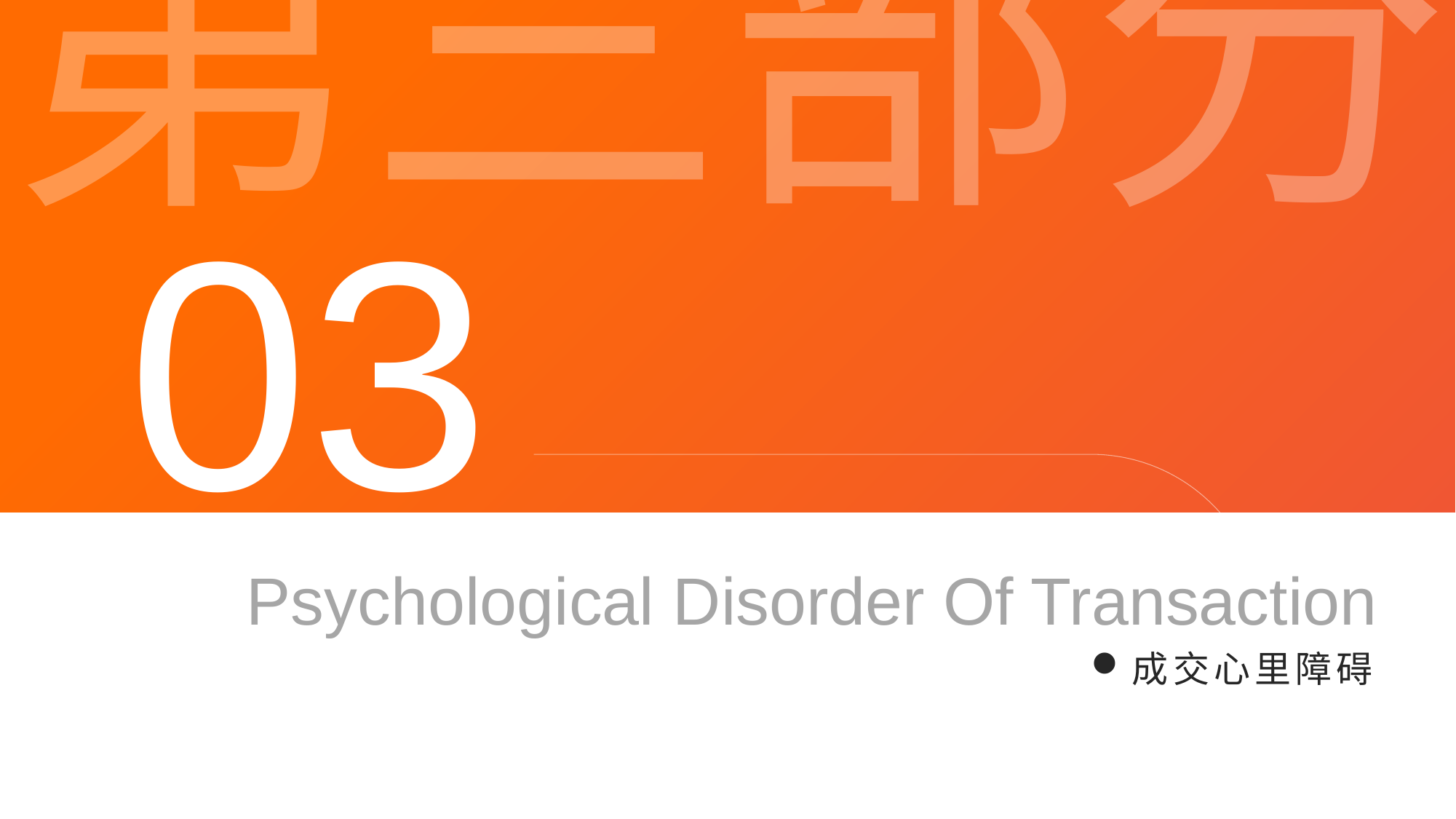

第三部分

03

Psychological Disorder Of Transaction
成交心里障碍